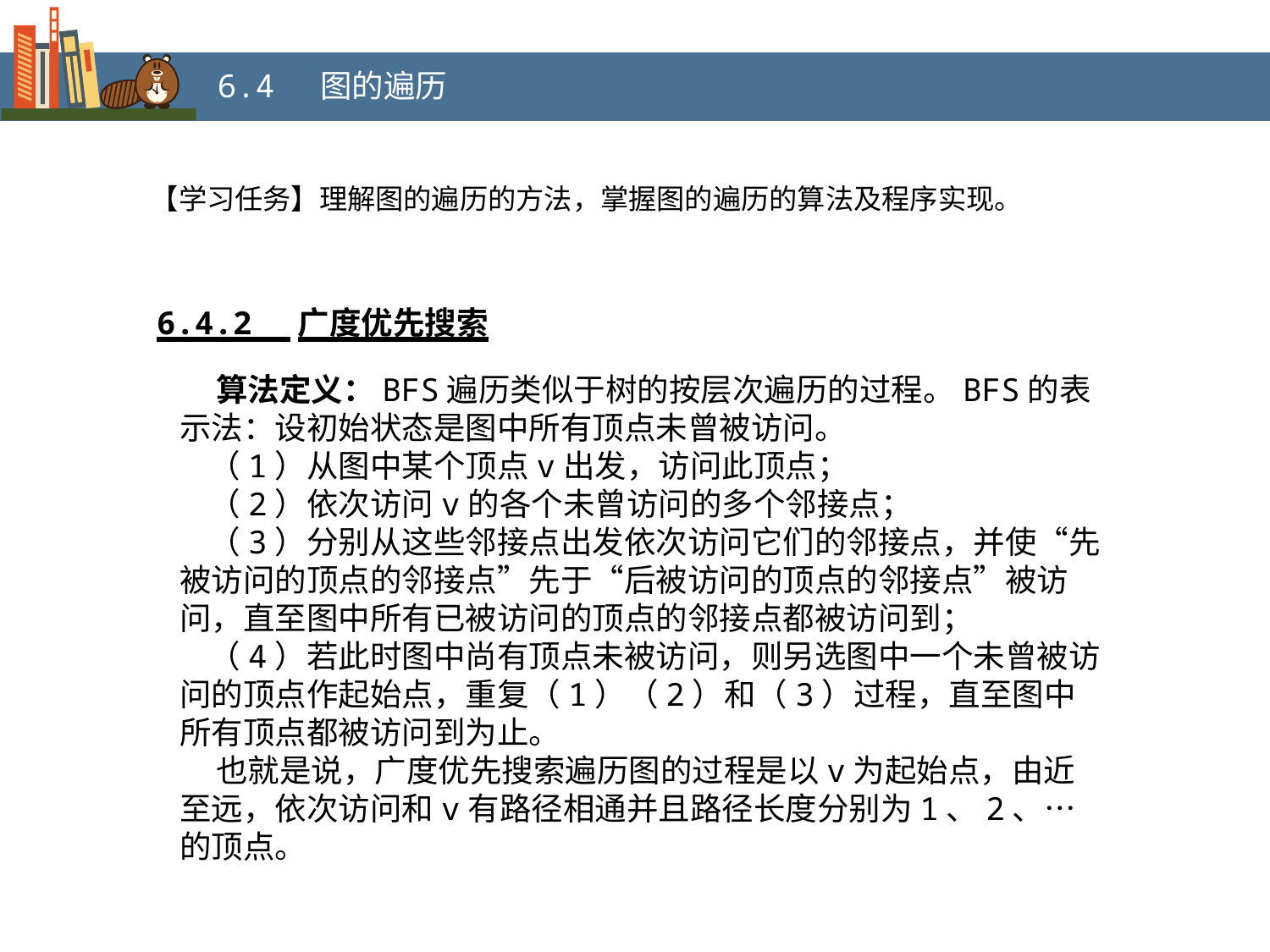

6.4  图的遍历

【学习任务】理解图的遍历的方法，掌握图的遍历的算法及程序实现。

6.4.2  广度优先搜索
    算法定义：BFS遍历类似于树的按层次遍历的过程。BFS的表示法：设初始状态是图中所有顶点未曾被访问。
   （1）从图中某个顶点v出发，访问此顶点；
   （2）依次访问v的各个未曾访问的多个邻接点；
   （3）分别从这些邻接点出发依次访问它们的邻接点，并使“先被访问的顶点的邻接点”先于“后被访问的顶点的邻接点”被访问，直至图中所有已被访问的顶点的邻接点都被访问到；
   （4）若此时图中尚有顶点未被访问，则另选图中一个未曾被访问的顶点作起始点，重复（1）（2）和（3）过程，直至图中所有顶点都被访问到为止。
    也就是说，广度优先搜索遍历图的过程是以v为起始点，由近至远，依次访问和v有路径相通并且路径长度分别为1、2、…的顶点。